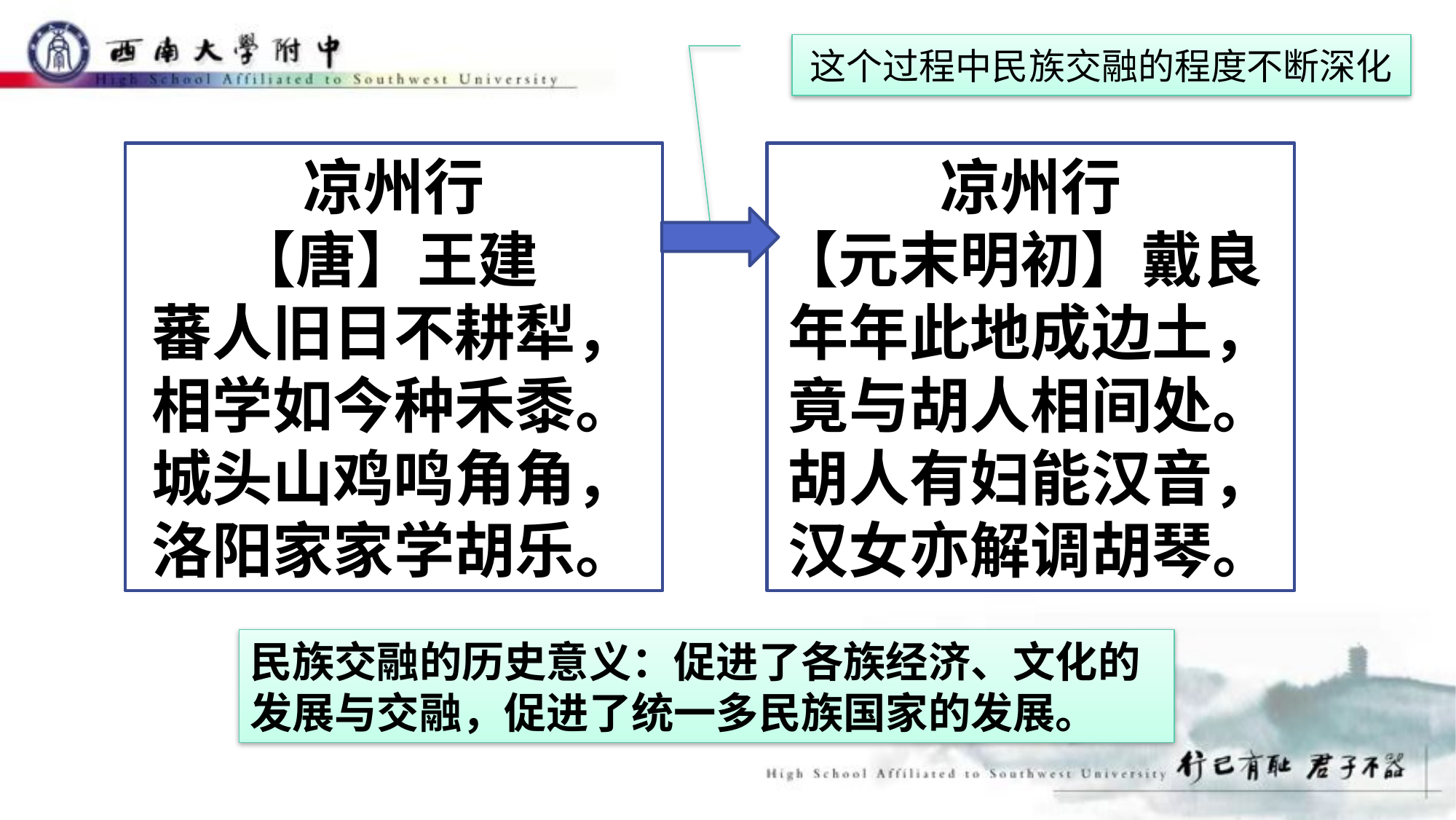

这个过程中民族交融的程度不断深化
凉州行
【唐】王建
蕃人旧日不耕犁，
相学如今种禾黍。
城头山鸡鸣角角，
洛阳家家学胡乐。
凉州行
【元末明初】戴良
年年此地成边土，
竟与胡人相间处。
胡人有妇能汉音，
汉女亦解调胡琴。

民族交融的历史意义：促进了各族经济、文化的发展与交融，促进了统一多民族国家的发展。